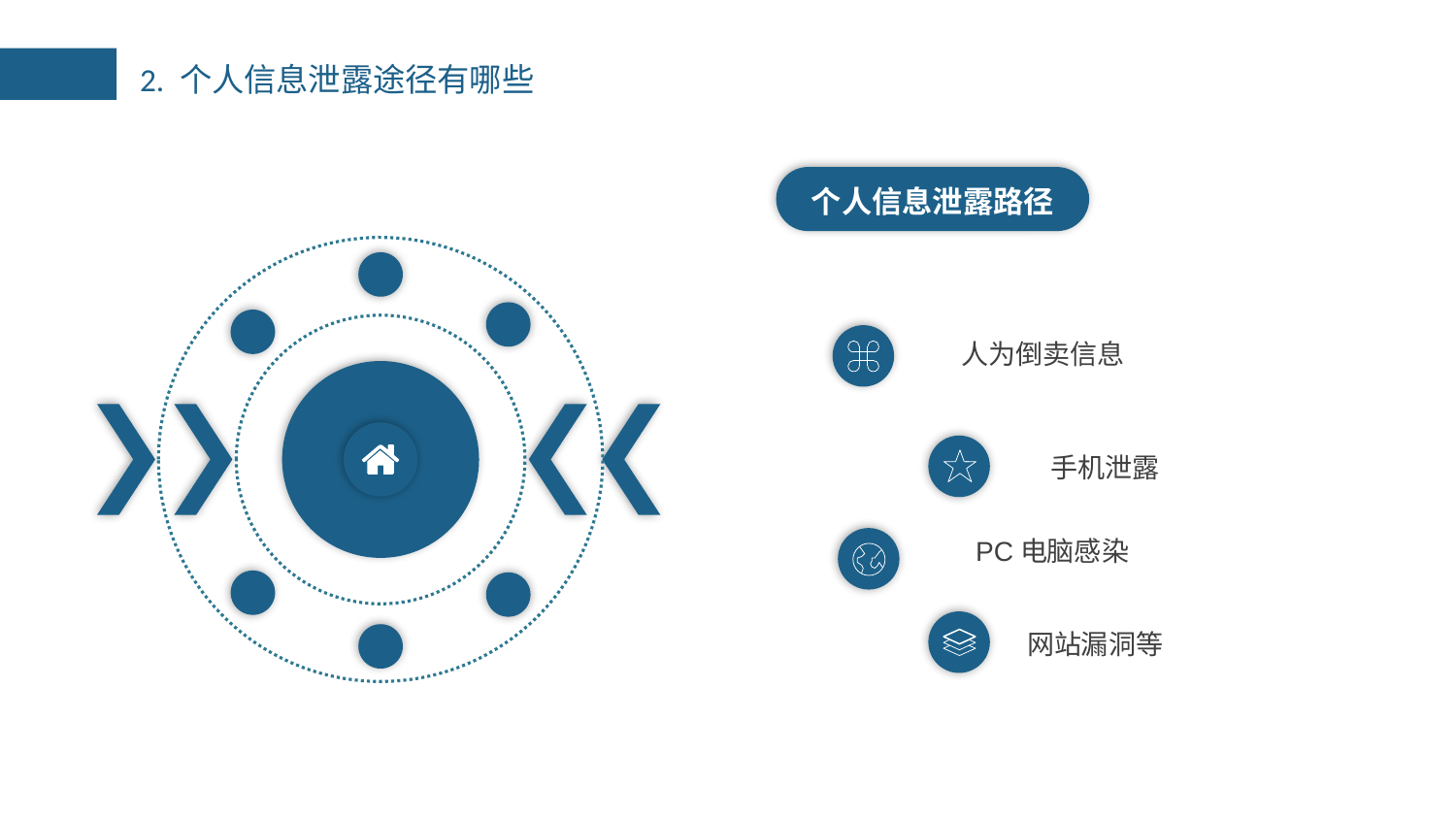

2. 个人信息泄露途径有哪些

个人信息泄露路径

人为倒卖信息

手机泄露

PC电脑感染

网站漏洞等